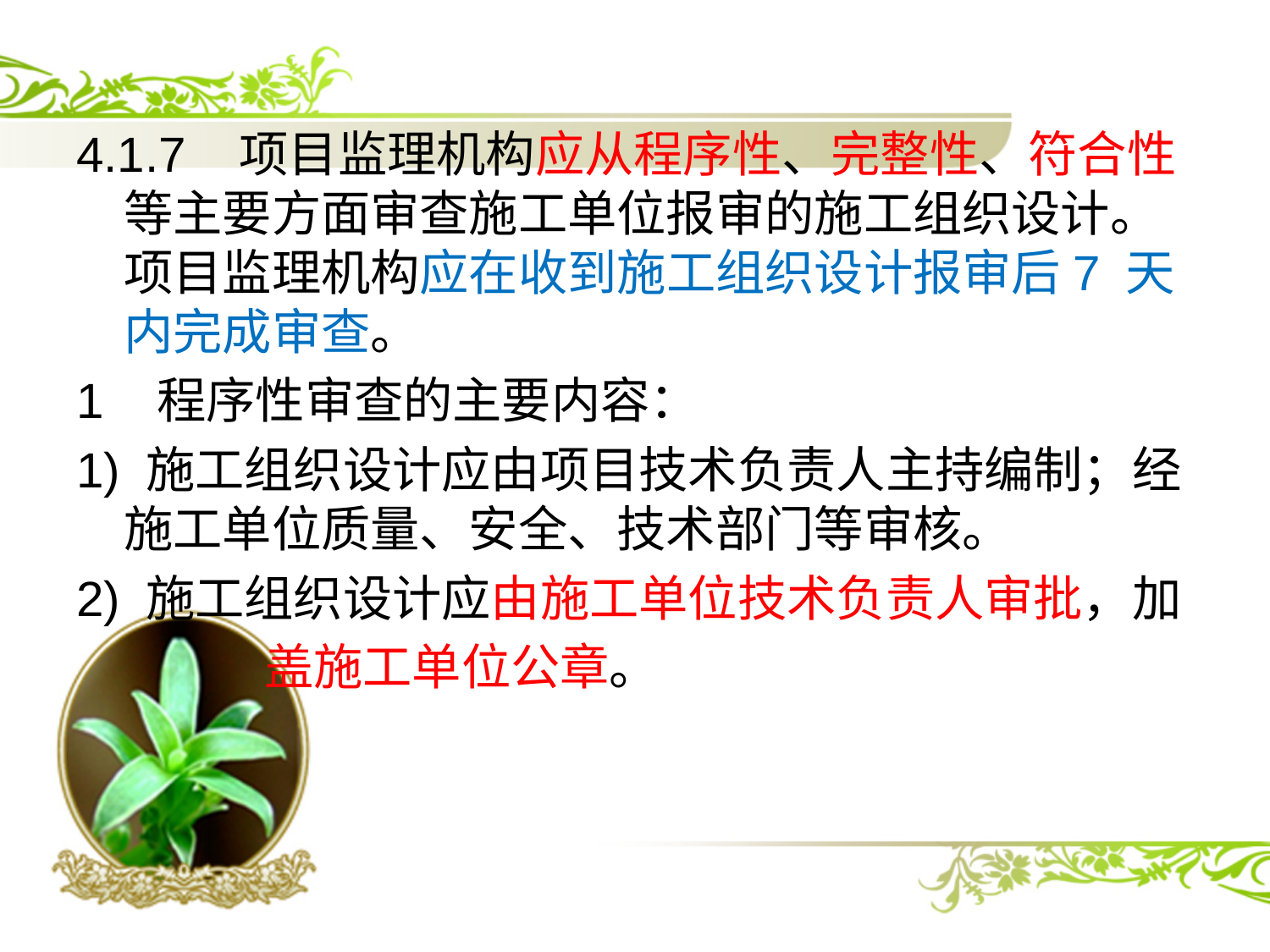

4.1.7   项目监理机构应从程序性、完整性、符合性等主要方面审查施工单位报审的施工组织设计。项目监理机构应在收到施工组织设计报审后7 天内完成审查。
1   程序性审查的主要内容：
1) 施工组织设计应由项目技术负责人主持编制；经施工单位质量、安全、技术部门等审核。
2) 施工组织设计应由施工单位技术负责人审批，加
                盖施工单位公章。